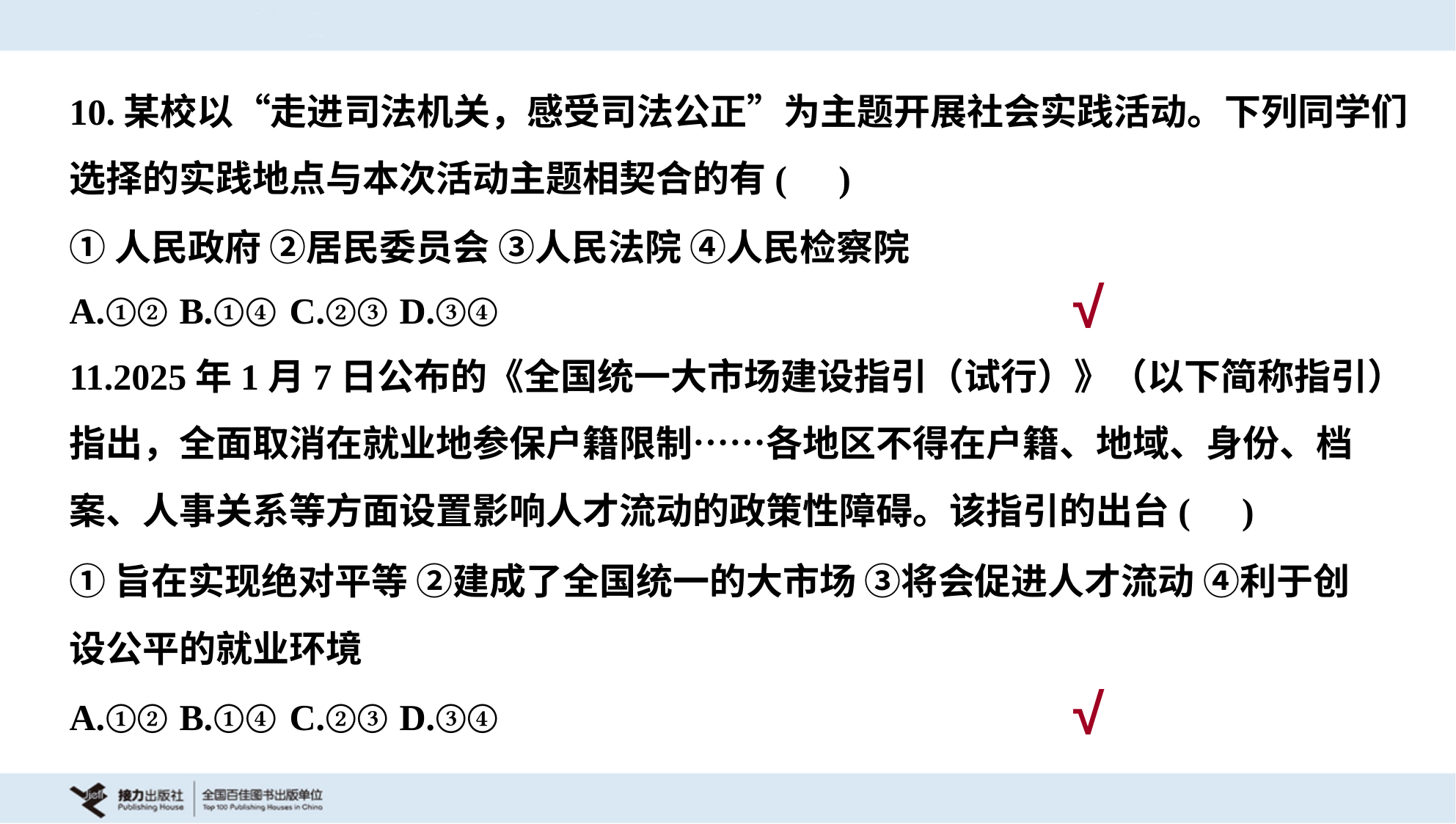

10.某校以“走进司法机关，感受司法公正”为主题开展社会实践活动。下列同学们
选择的实践地点与本次活动主题相契合的有(     )
①人民政府 ②居民委员会 ③人民法院 ④人民检察院
A.①②	B.①④	C.②③	D.③④
√
11.2025年1月7日公布的《全国统一大市场建设指引（试行）》（以下简称指引）
指出，全面取消在就业地参保户籍限制……各地区不得在户籍、地域、身份、档
案、人事关系等方面设置影响人才流动的政策性障碍。该指引的出台(     )
①旨在实现绝对平等 ②建成了全国统一的大市场 ③将会促进人才流动 ④利于创
设公平的就业环境
A.①②	B.①④	C.②③	D.③④
√